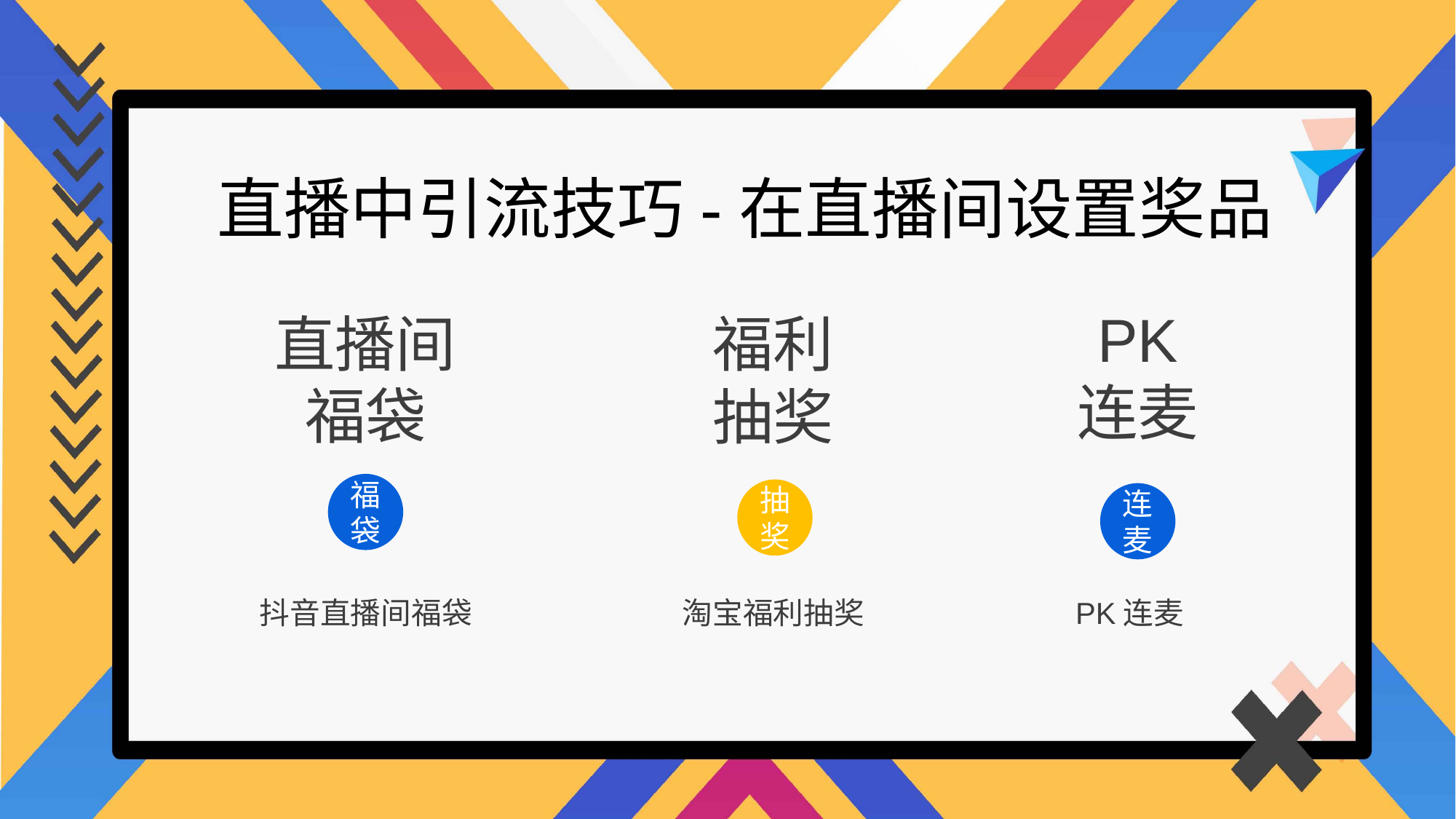

直播中引流技巧-在直播间设置奖品
PK
连麦
直播间
福袋
福利
抽奖
福袋
抽奖
连麦
抖音直播间福袋
淘宝福利抽奖
PK连麦